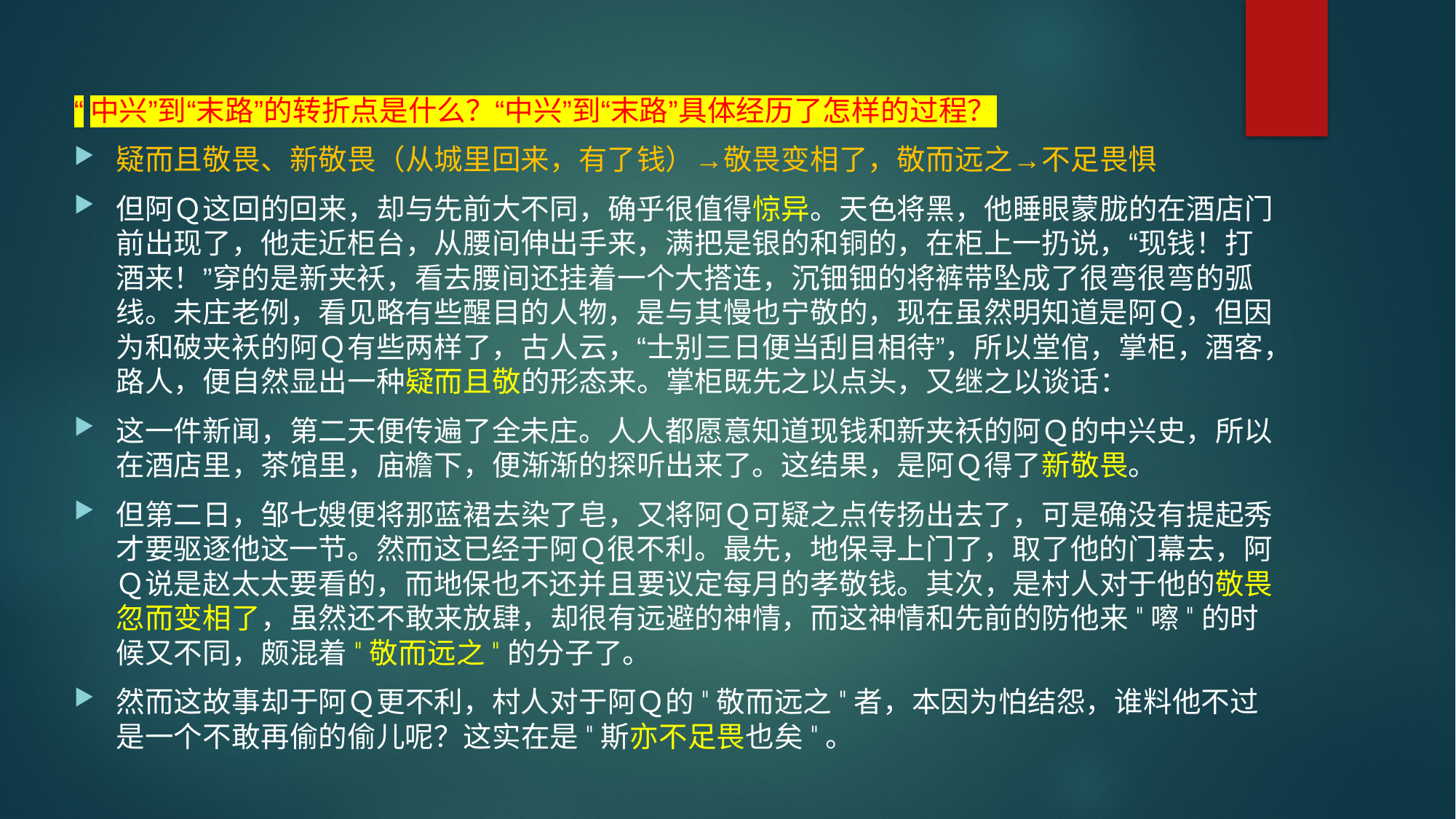

“中兴”到“末路”的转折点是什么？“中兴”到“末路”具体经历了怎样的过程？
疑而且敬畏、新敬畏（从城里回来，有了钱）→敬畏变相了，敬而远之→不足畏惧
但阿Ｑ这回的回来，却与先前大不同，确乎很值得惊异。天色将黑，他睡眼蒙胧的在酒店门前出现了，他走近柜台，从腰间伸出手来，满把是银的和铜的，在柜上一扔说，“现钱！打酒来！”穿的是新夹袄，看去腰间还挂着一个大搭连，沉钿钿的将裤带坠成了很弯很弯的弧线。未庄老例，看见略有些醒目的人物，是与其慢也宁敬的，现在虽然明知道是阿Ｑ，但因为和破夹袄的阿Ｑ有些两样了，古人云，“士别三日便当刮目相待”，所以堂倌，掌柜，酒客，路人，便自然显出一种疑而且敬的形态来。掌柜既先之以点头，又继之以谈话：
这一件新闻，第二天便传遍了全未庄。人人都愿意知道现钱和新夹袄的阿Ｑ的中兴史，所以在酒店里，茶馆里，庙檐下，便渐渐的探听出来了。这结果，是阿Ｑ得了新敬畏。
但第二日，邹七嫂便将那蓝裙去染了皂，又将阿Ｑ可疑之点传扬出去了，可是确没有提起秀才要驱逐他这一节。然而这已经于阿Ｑ很不利。最先，地保寻上门了，取了他的门幕去，阿Ｑ说是赵太太要看的，而地保也不还并且要议定每月的孝敬钱。其次，是村人对于他的敬畏忽而变相了，虽然还不敢来放肆，却很有远避的神情，而这神情和先前的防他来"嚓"的时候又不同，颇混着"敬而远之"的分子了。
然而这故事却于阿Ｑ更不利，村人对于阿Ｑ的"敬而远之"者，本因为怕结怨，谁料他不过是一个不敢再偷的偷儿呢？这实在是"斯亦不足畏也矣"。